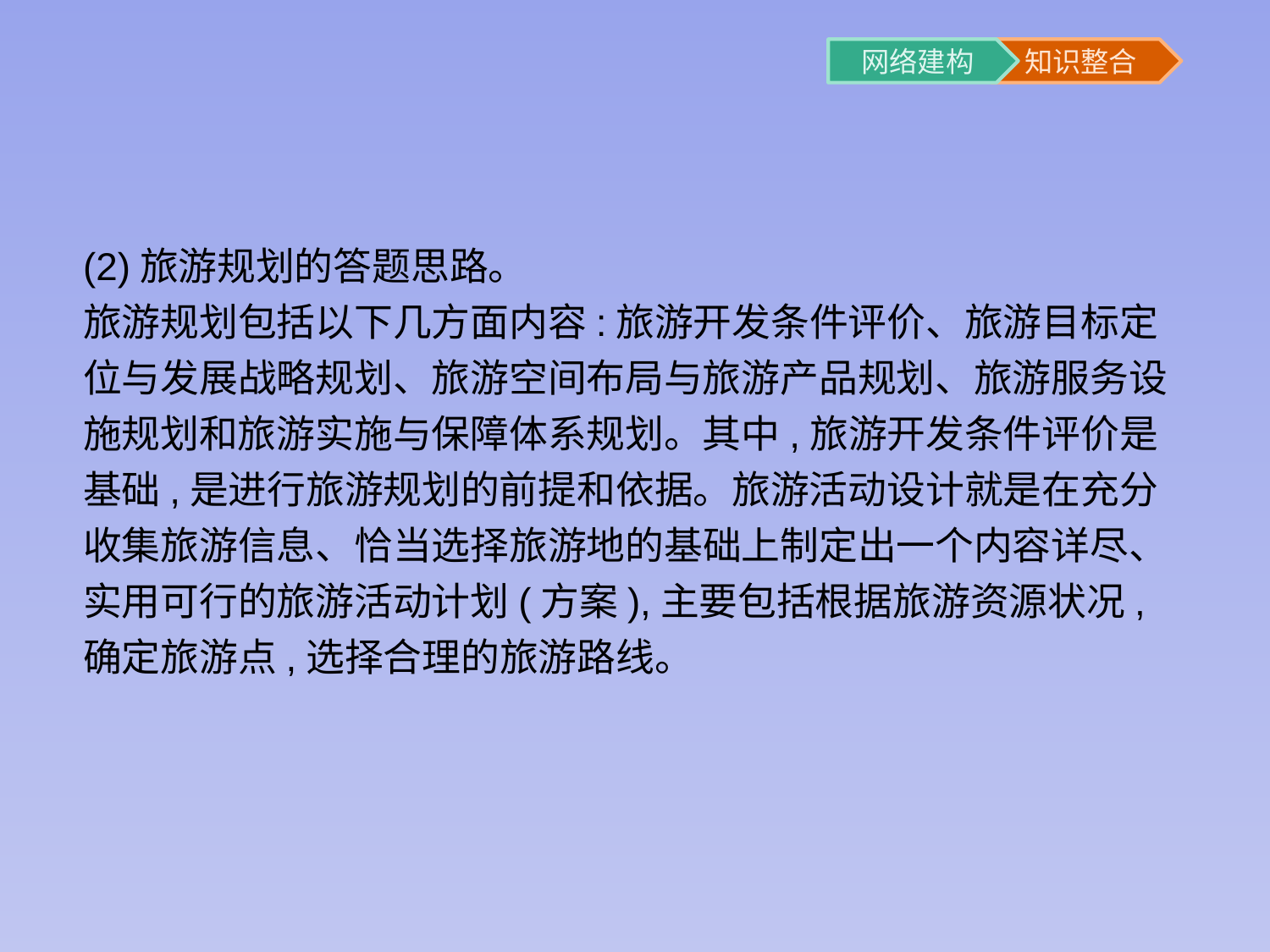

(2)旅游规划的答题思路。
旅游规划包括以下几方面内容:旅游开发条件评价、旅游目标定位与发展战略规划、旅游空间布局与旅游产品规划、旅游服务设施规划和旅游实施与保障体系规划。其中,旅游开发条件评价是基础,是进行旅游规划的前提和依据。旅游活动设计就是在充分收集旅游信息、恰当选择旅游地的基础上制定出一个内容详尽、实用可行的旅游活动计划(方案),主要包括根据旅游资源状况,确定旅游点,选择合理的旅游路线。